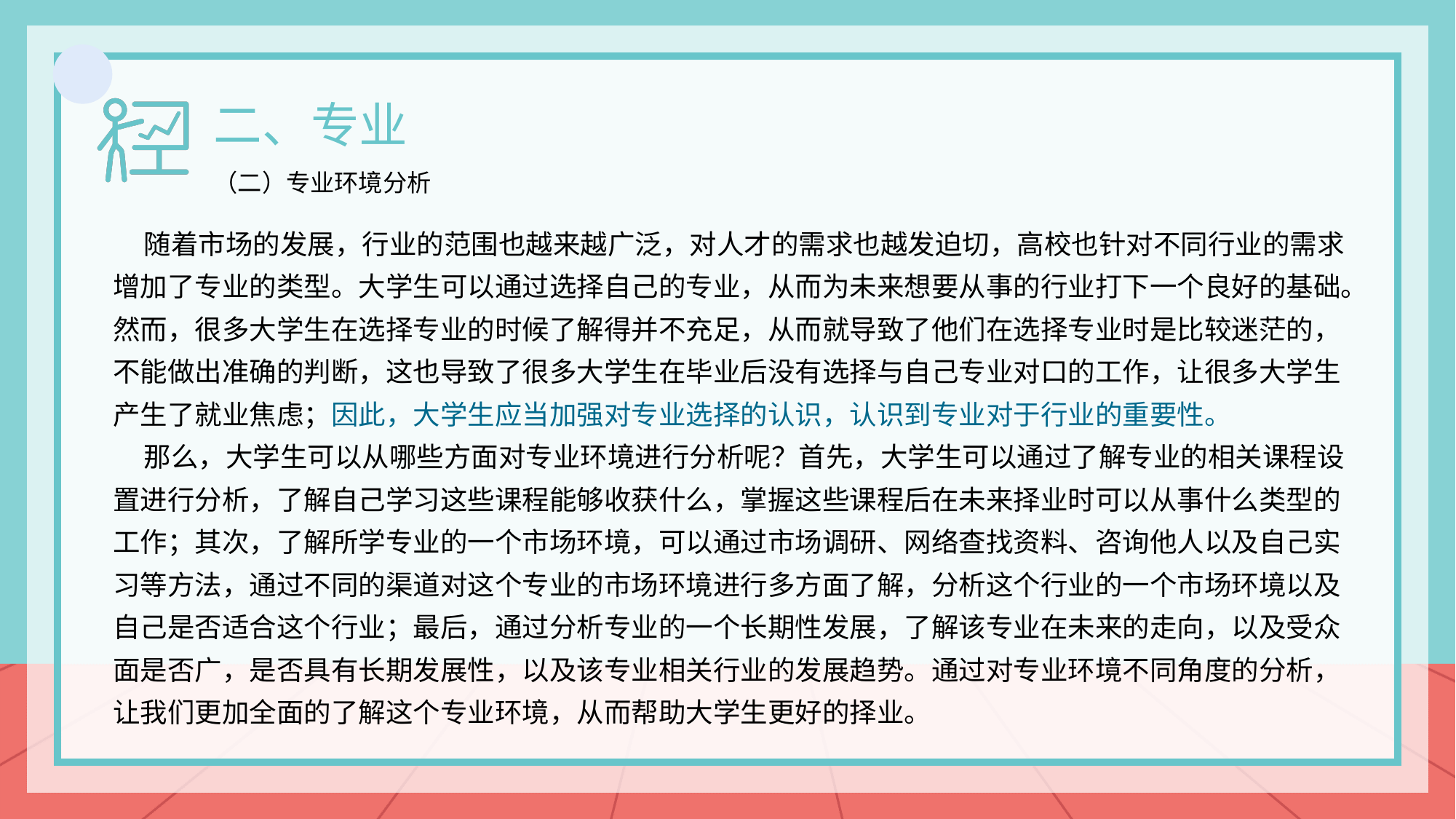

二、专业
（二）专业环境分析
    随着市场的发展，行业的范围也越来越广泛，对人才的需求也越发迫切，高校也针对不同行业的需求增加了专业的类型。大学生可以通过选择自己的专业，从而为未来想要从事的行业打下一个良好的基础。然而，很多大学生在选择专业的时候了解得并不充足，从而就导致了他们在选择专业时是比较迷茫的，不能做出准确的判断，这也导致了很多大学生在毕业后没有选择与自己专业对口的工作，让很多大学生产生了就业焦虑；因此，大学生应当加强对专业选择的认识，认识到专业对于行业的重要性。
    那么，大学生可以从哪些方面对专业环境进行分析呢？首先，大学生可以通过了解专业的相关课程设置进行分析，了解自己学习这些课程能够收获什么，掌握这些课程后在未来择业时可以从事什么类型的工作；其次，了解所学专业的一个市场环境，可以通过市场调研、网络查找资料、咨询他人以及自己实习等方法，通过不同的渠道对这个专业的市场环境进行多方面了解，分析这个行业的一个市场环境以及自己是否适合这个行业；最后，通过分析专业的一个长期性发展，了解该专业在未来的走向，以及受众面是否广，是否具有长期发展性，以及该专业相关行业的发展趋势。通过对专业环境不同角度的分析，让我们更加全面的了解这个专业环境，从而帮助大学生更好的择业。